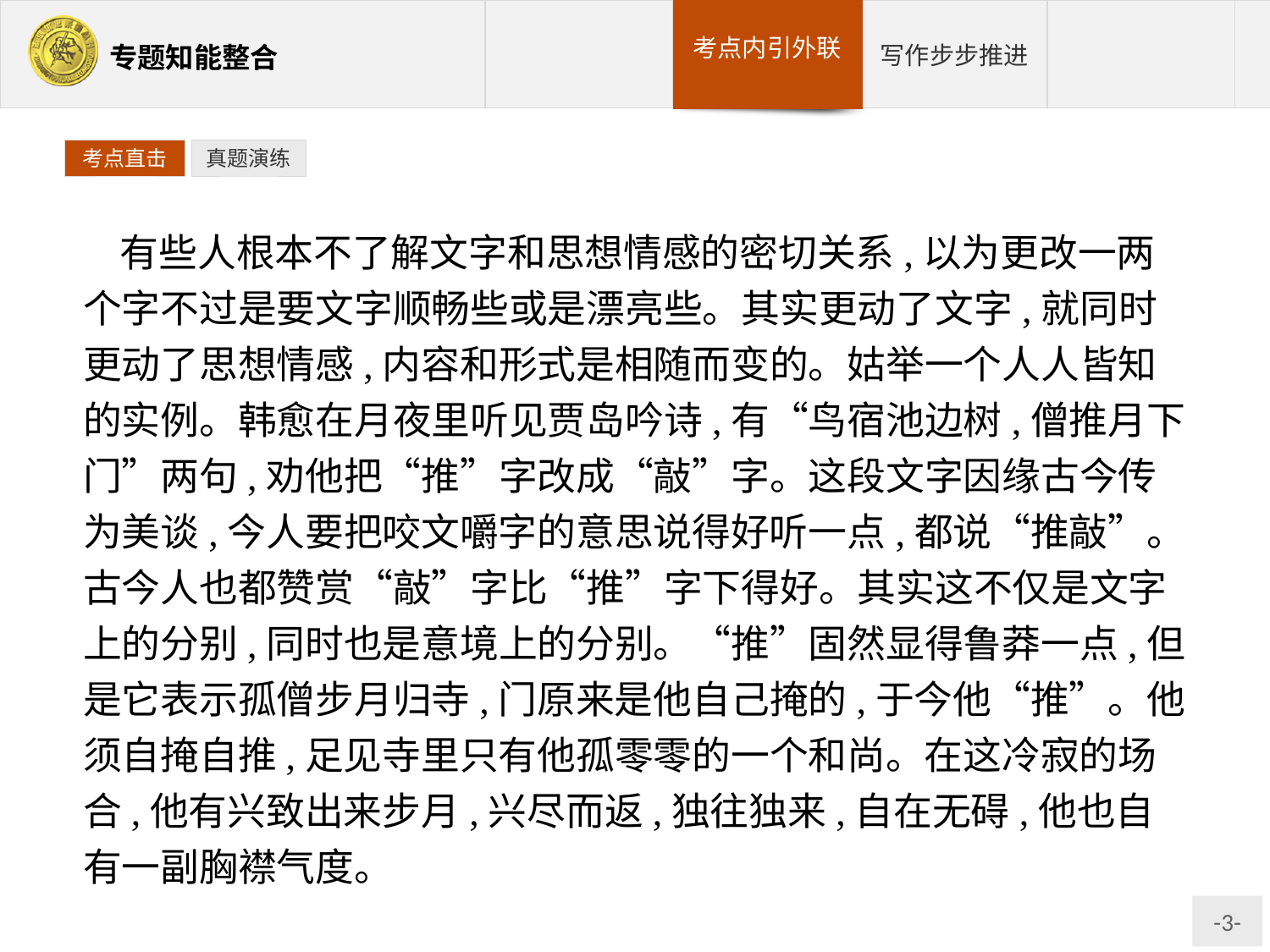

考点直击
真题演练
有些人根本不了解文字和思想情感的密切关系,以为更改一两个字不过是要文字顺畅些或是漂亮些。其实更动了文字,就同时更动了思想情感,内容和形式是相随而变的。姑举一个人人皆知的实例。韩愈在月夜里听见贾岛吟诗,有“鸟宿池边树,僧推月下门”两句,劝他把“推”字改成“敲”字。这段文字因缘古今传为美谈,今人要把咬文嚼字的意思说得好听一点,都说“推敲”。古今人也都赞赏“敲”字比“推”字下得好。其实这不仅是文字上的分别,同时也是意境上的分别。“推”固然显得鲁莽一点,但是它表示孤僧步月归寺,门原来是他自己掩的,于今他“推”。他须自掩自推,足见寺里只有他孤零零的一个和尚。在这冷寂的场合,他有兴致出来步月,兴尽而返,独往独来,自在无碍,他也自有一副胸襟气度。